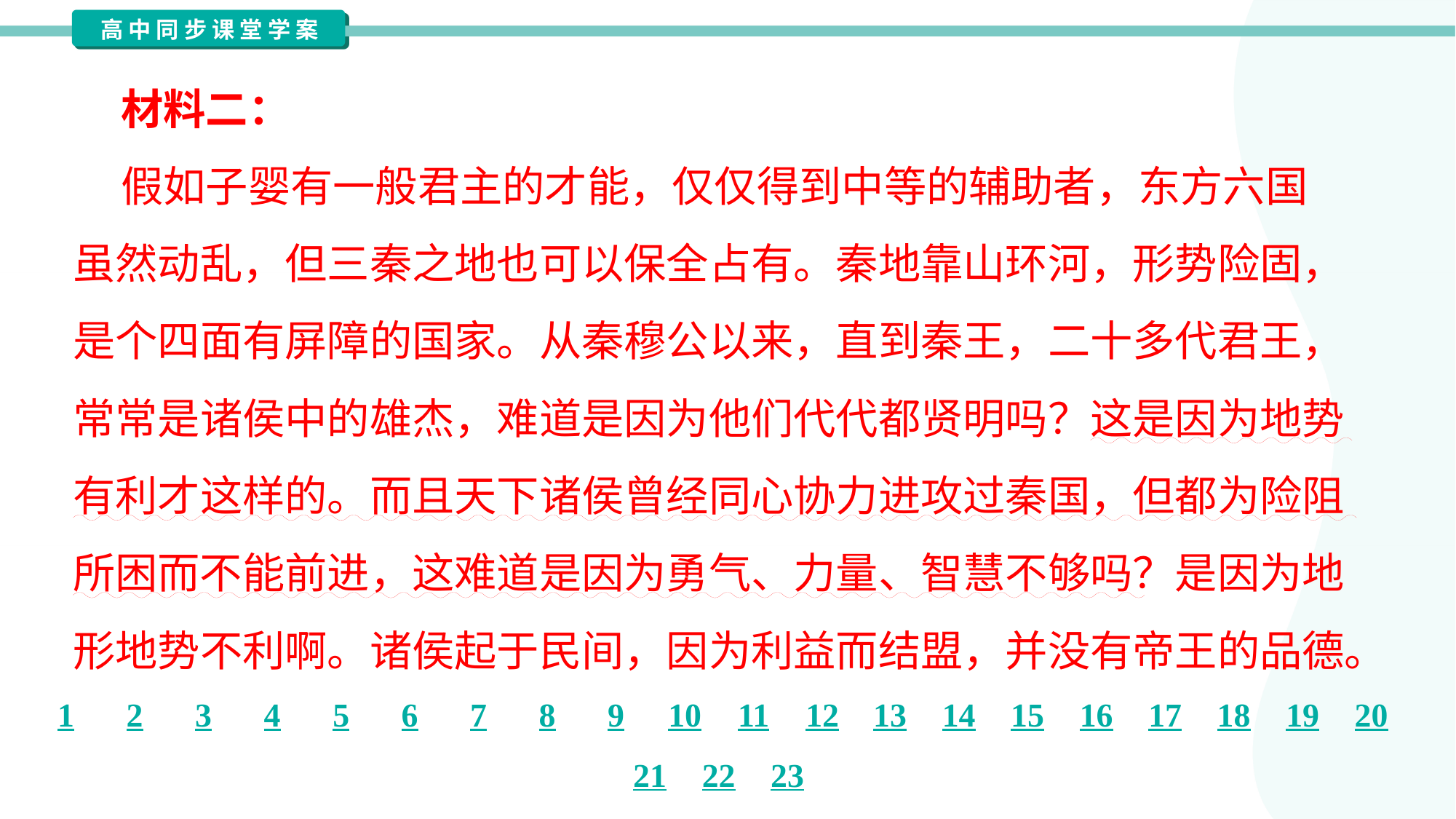

材料二：
    假如子婴有一般君主的才能，仅仅得到中等的辅助者，东方六国
虽然动乱，但三秦之地也可以保全占有。秦地靠山环河，形势险固，
是个四面有屏障的国家。从秦穆公以来，直到秦王，二十多代君王，
常常是诸侯中的雄杰，难道是因为他们代代都贤明吗？这是因为地势
有利才这样的。而且天下诸侯曾经同心协力进攻过秦国，但都为险阻
所困而不能前进，这难道是因为勇气、力量、智慧不够吗？是因为地
形地势不利啊。诸侯起于民间，因为利益而结盟，并没有帝王的品德。